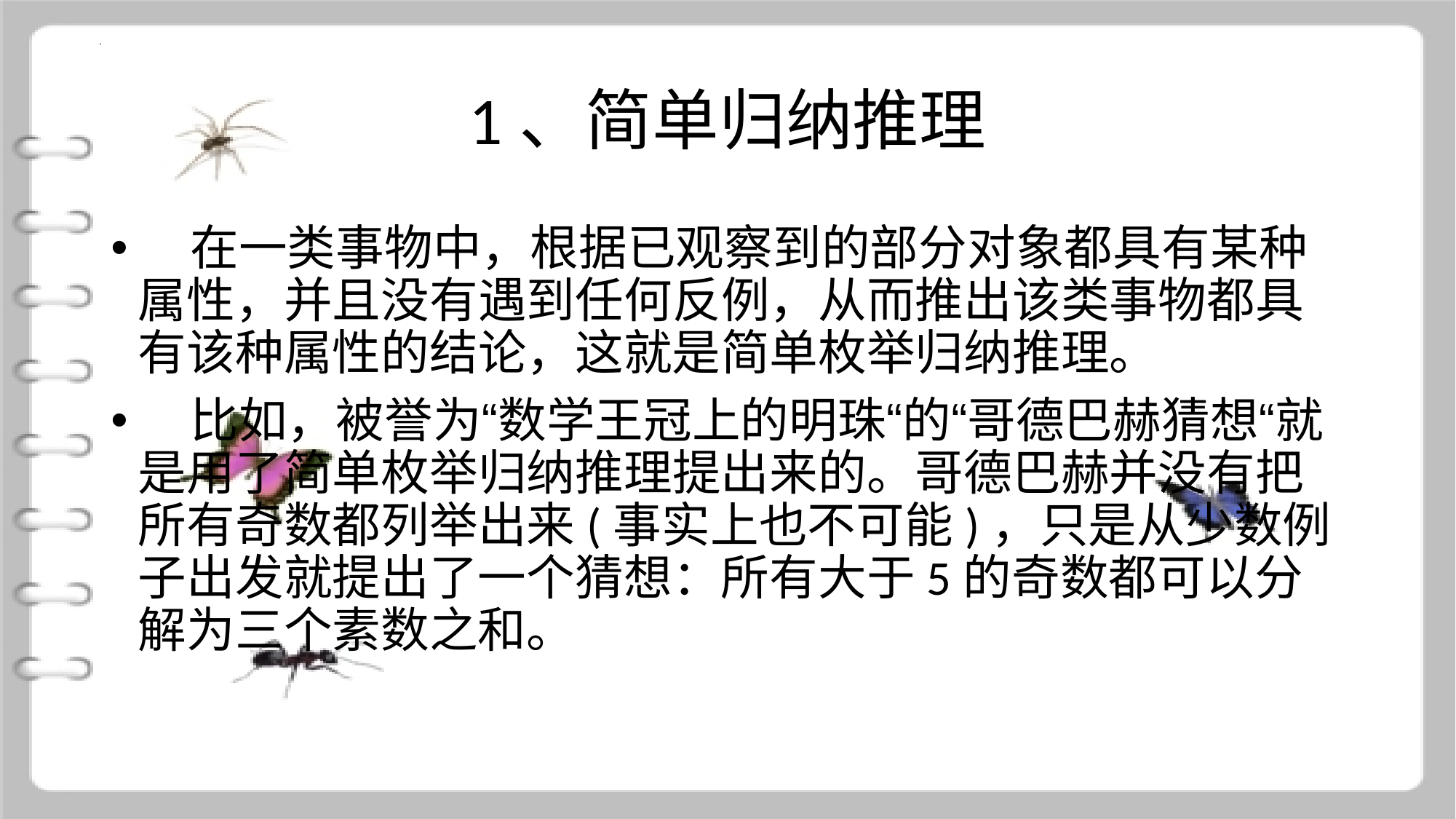

# 1、简单归纳推理
   在一类事物中，根据已观察到的部分对象都具有某种属性，并且没有遇到任何反例，从而推出该类事物都具有该种属性的结论，这就是简单枚举归纳推理。
   比如，被誉为“数学王冠上的明珠“的“哥德巴赫猜想“就是用了简单枚举归纳推理提出来的。哥德巴赫并没有把所有奇数都列举出来(事实上也不可能)，只是从少数例子出发就提出了一个猜想：所有大于5的奇数都可以分解为三个素数之和。